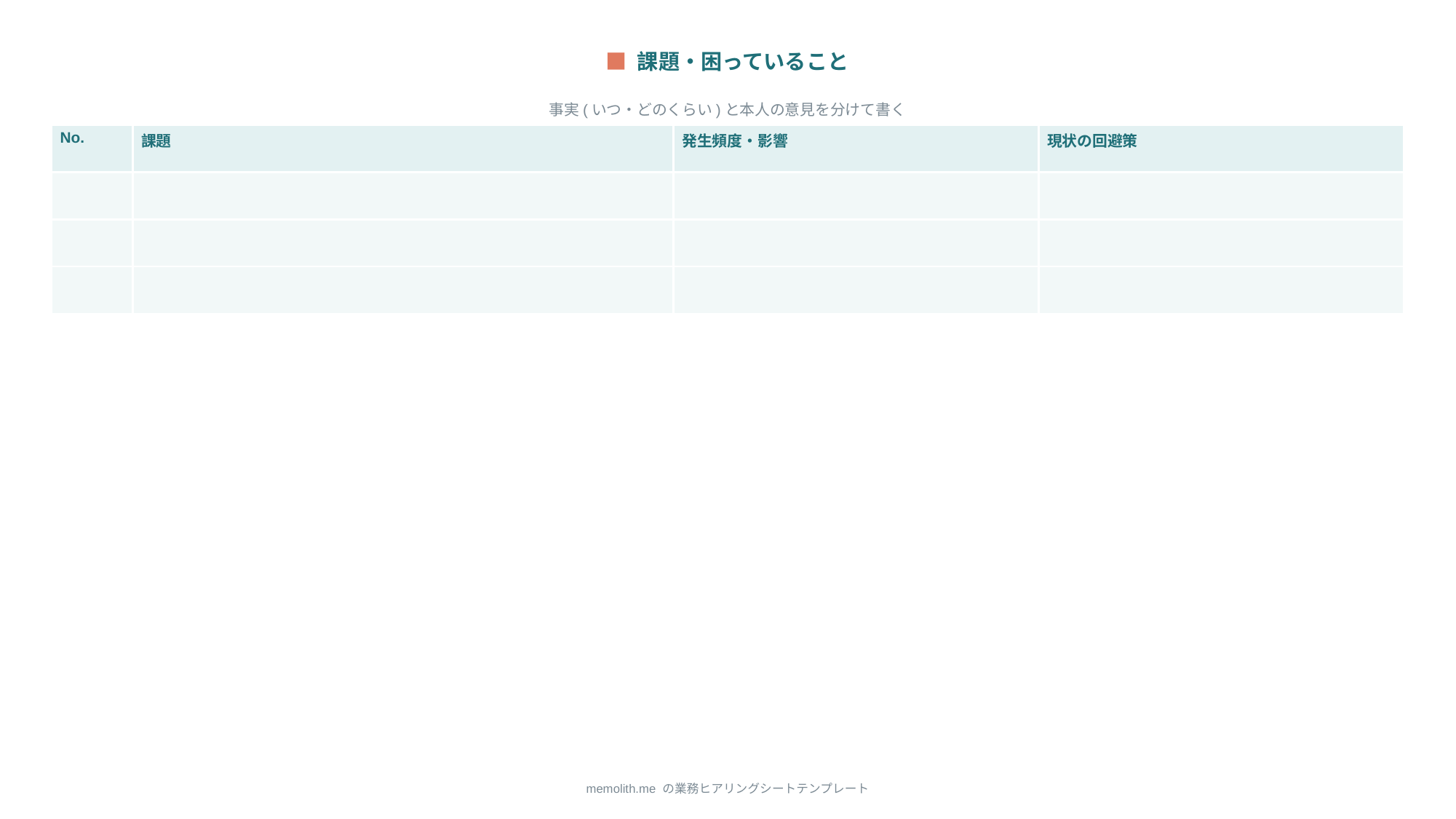

■ 課題・困っていること
事実(いつ・どのくらい)と本人の意見を分けて書く
| No. | 課題 | 発生頻度・影響 | 現状の回避策 |
| --- | --- | --- | --- |
|  |  |  |  |
|  |  |  |  |
|  |  |  |  |
memolith.me の業務ヒアリングシートテンプレート